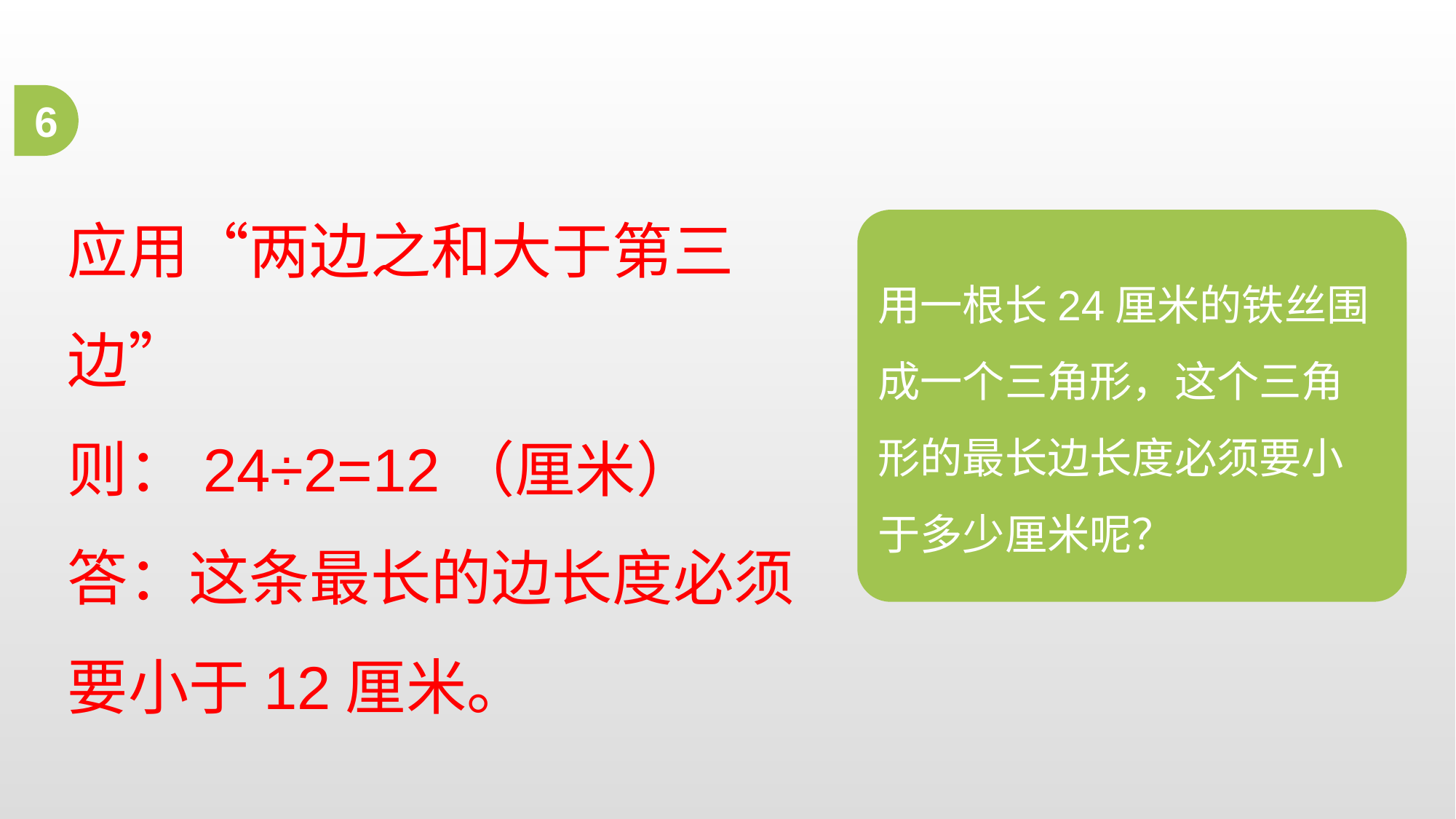

6
应用“两边之和大于第三边”
则：24÷2=12（厘米）
答：这条最长的边长度必须要小于12厘米。
用一根长24厘米的铁丝围成一个三角形，这个三角形的最长边长度必须要小于多少厘米呢？